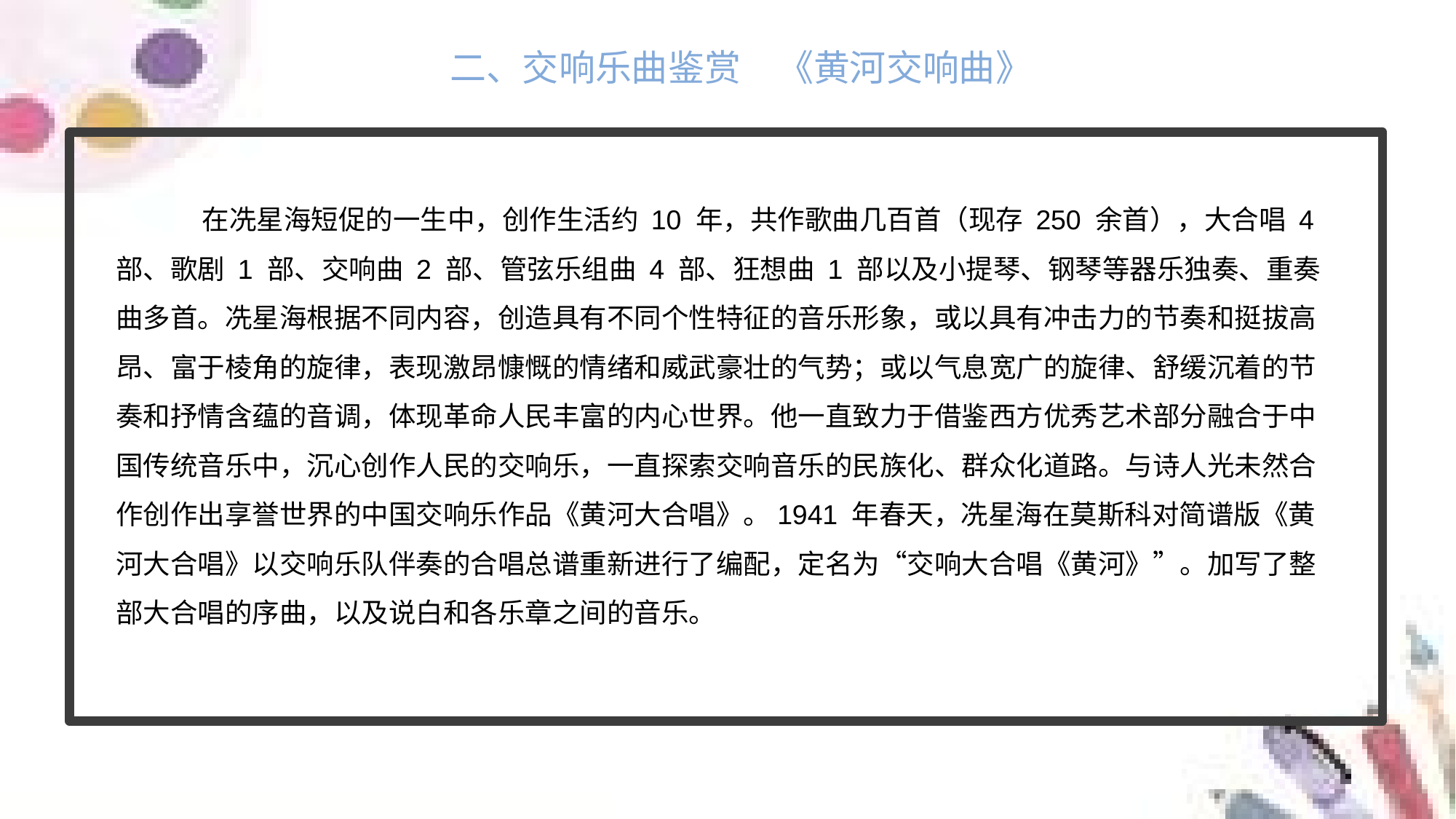

二、交响乐曲鉴赏　《黄河交响曲》

在冼星海短促的一生中，创作生活约 10 年，共作歌曲几百首（现存 250 余首），大合唱 4 部、歌剧 1 部、交响曲 2 部、管弦乐组曲 4 部、狂想曲 1 部以及小提琴、钢琴等器乐独奏、重奏曲多首。冼星海根据不同内容，创造具有不同个性特征的音乐形象，或以具有冲击力的节奏和挺拔高昂、富于棱角的旋律，表现激昂慷慨的情绪和威武豪壮的气势；或以气息宽广的旋律、舒缓沉着的节奏和抒情含蕴的音调，体现革命人民丰富的内心世界。他一直致力于借鉴西方优秀艺术部分融合于中国传统音乐中，沉心创作人民的交响乐，一直探索交响音乐的民族化、群众化道路。与诗人光未然合作创作出享誉世界的中国交响乐作品《黄河大合唱》。1941 年春天，冼星海在莫斯科对简谱版《黄河大合唱》以交响乐队伴奏的合唱总谱重新进行了编配，定名为“交响大合唱《黄河》”。加写了整部大合唱的序曲，以及说白和各乐章之间的音乐。
42